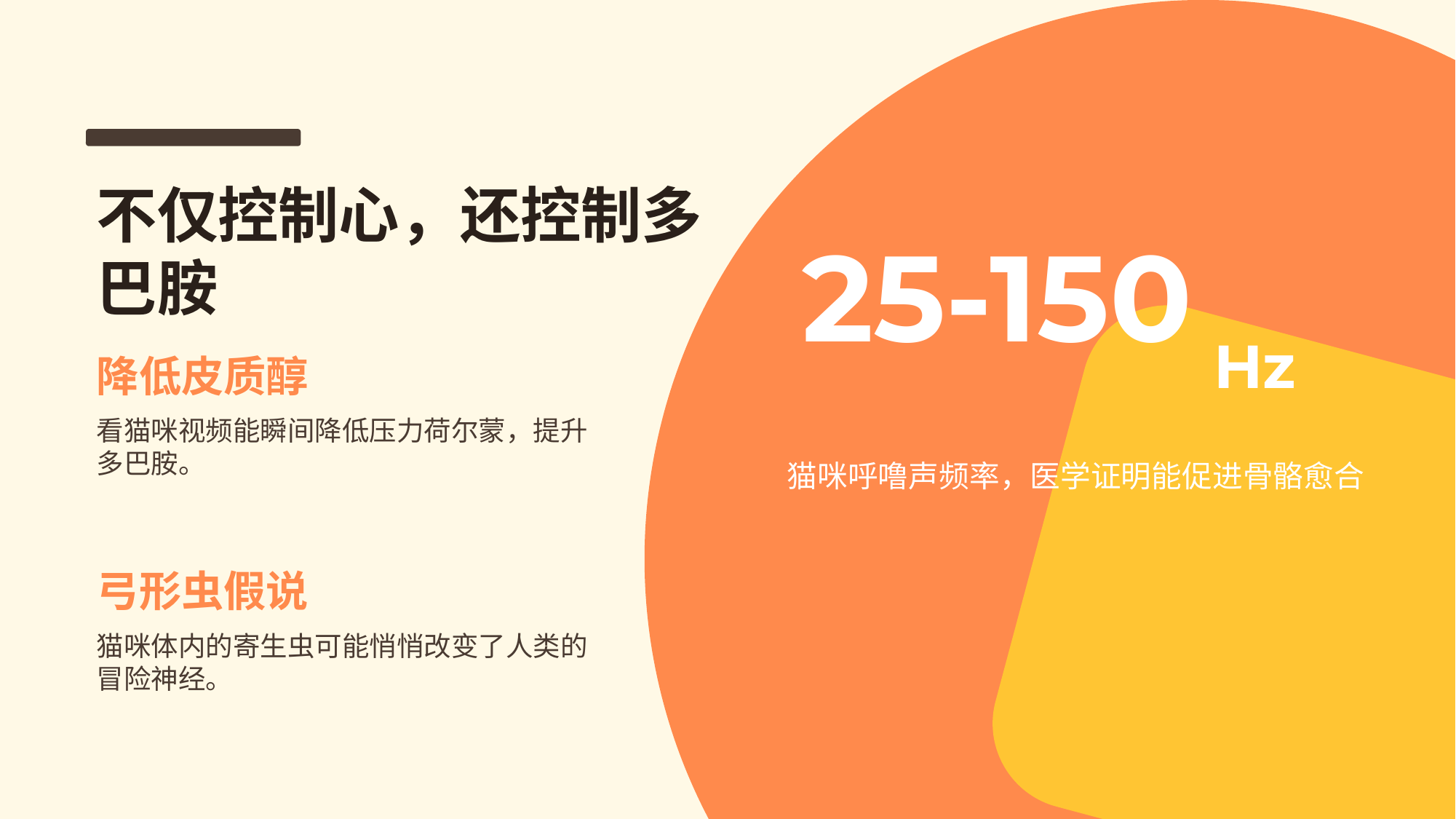

统治地球的三大核心武器
不仅控制心，还控制多巴胺
猫咪的统治哲学
25-150
这不是你养了宠物，
这是一场完美的跨物种PUA。

Hz
① 幼态延续
② 专属夹子音
③ 间歇性强化
降低皮质醇

为什么地球人自愿成为“铲屎官”？
看猫咪视频能瞬间降低压力荷尔蒙，提升多巴胺。
大眼睛、小鼻子，触发人类的本能抚育冲动。Baby Schema 让人类无法抗拒。
成年猫之间不喵喵叫。这种特定频率专门用来模拟婴儿啼哭，精准操控人类神经。
时而高冷，时而粘人。在心理学上，这是最容易让人上瘾的反馈机制。
猫咪呼噜声频率，医学证明能促进骨骼愈合
一场长达一万年的双向奔赴
弓形虫假说
狗被驯化用来工作，而猫走进人类生活，只因为这里有免费的食物和暖炉。
猫咪体内的寄生虫可能悄悄改变了人类的冒险神经。